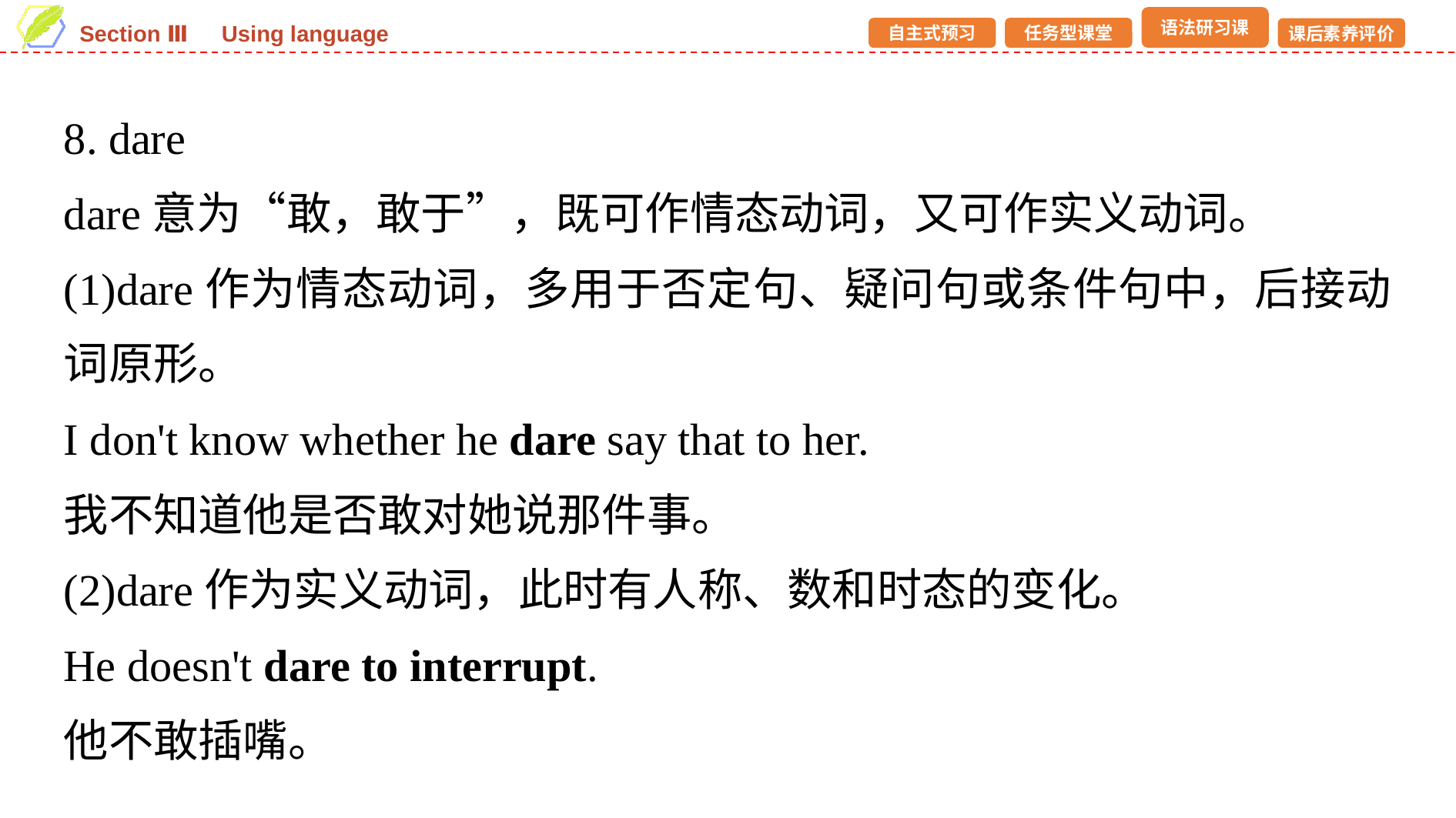

8. dare
dare意为“敢，敢于”，既可作情态动词，又可作实义动词。
(1)dare作为情态动词，多用于否定句、疑问句或条件句中，后接动词原形。
I don't know whether he dare say that to her.
我不知道他是否敢对她说那件事。
(2)dare作为实义动词，此时有人称、数和时态的变化。
He doesn't dare to interrupt.
他不敢插嘴。